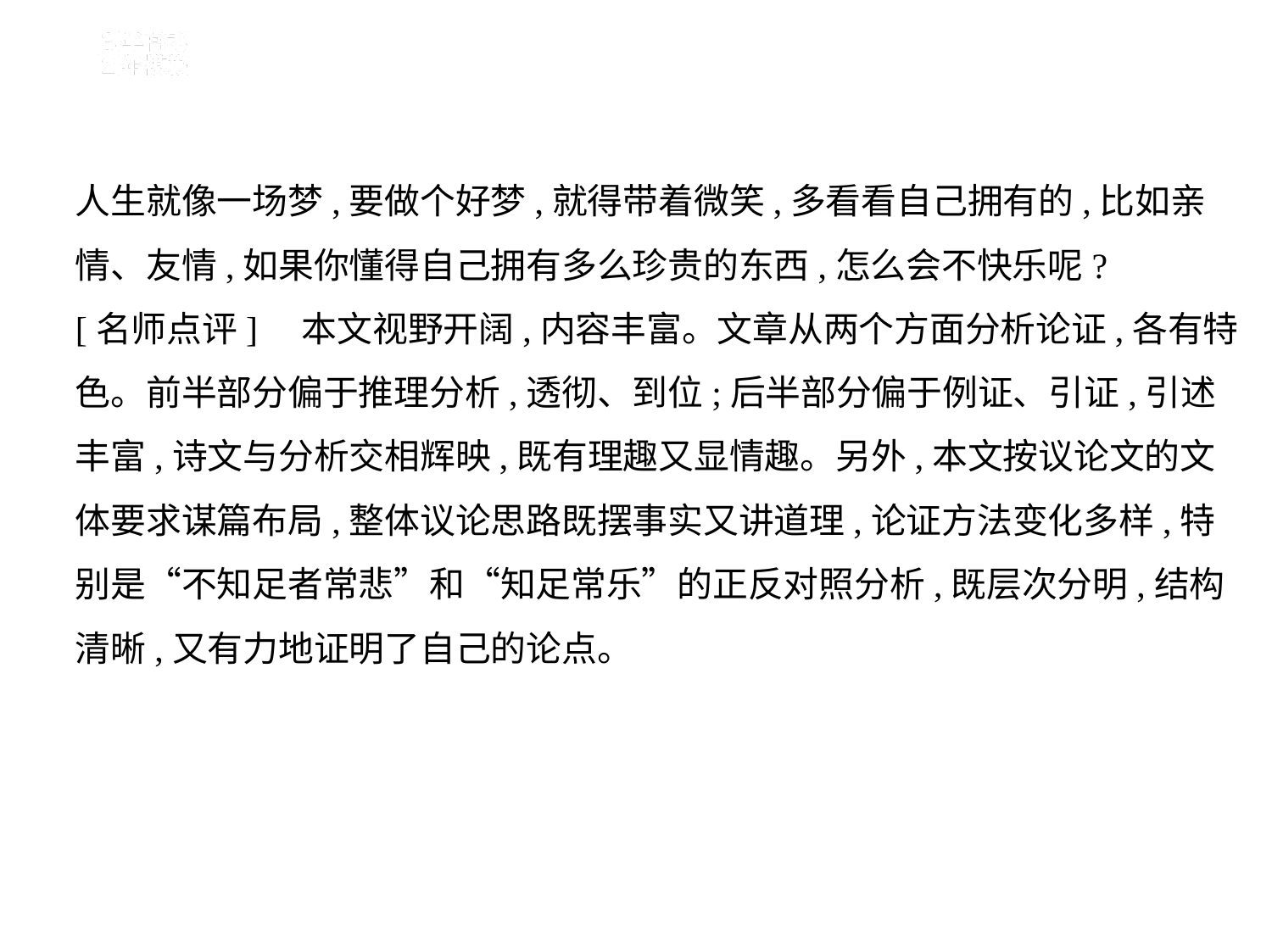

人生就像一场梦,要做个好梦,就得带着微笑,多看看自己拥有的,比如亲
情、友情,如果你懂得自己拥有多么珍贵的东西,怎么会不快乐呢?
[名师点评]　本文视野开阔,内容丰富。文章从两个方面分析论证,各有特
色。前半部分偏于推理分析,透彻、到位;后半部分偏于例证、引证,引述
丰富,诗文与分析交相辉映,既有理趣又显情趣。另外,本文按议论文的文
体要求谋篇布局,整体议论思路既摆事实又讲道理,论证方法变化多样,特
别是“不知足者常悲”和“知足常乐”的正反对照分析,既层次分明,结构
清晰,又有力地证明了自己的论点。